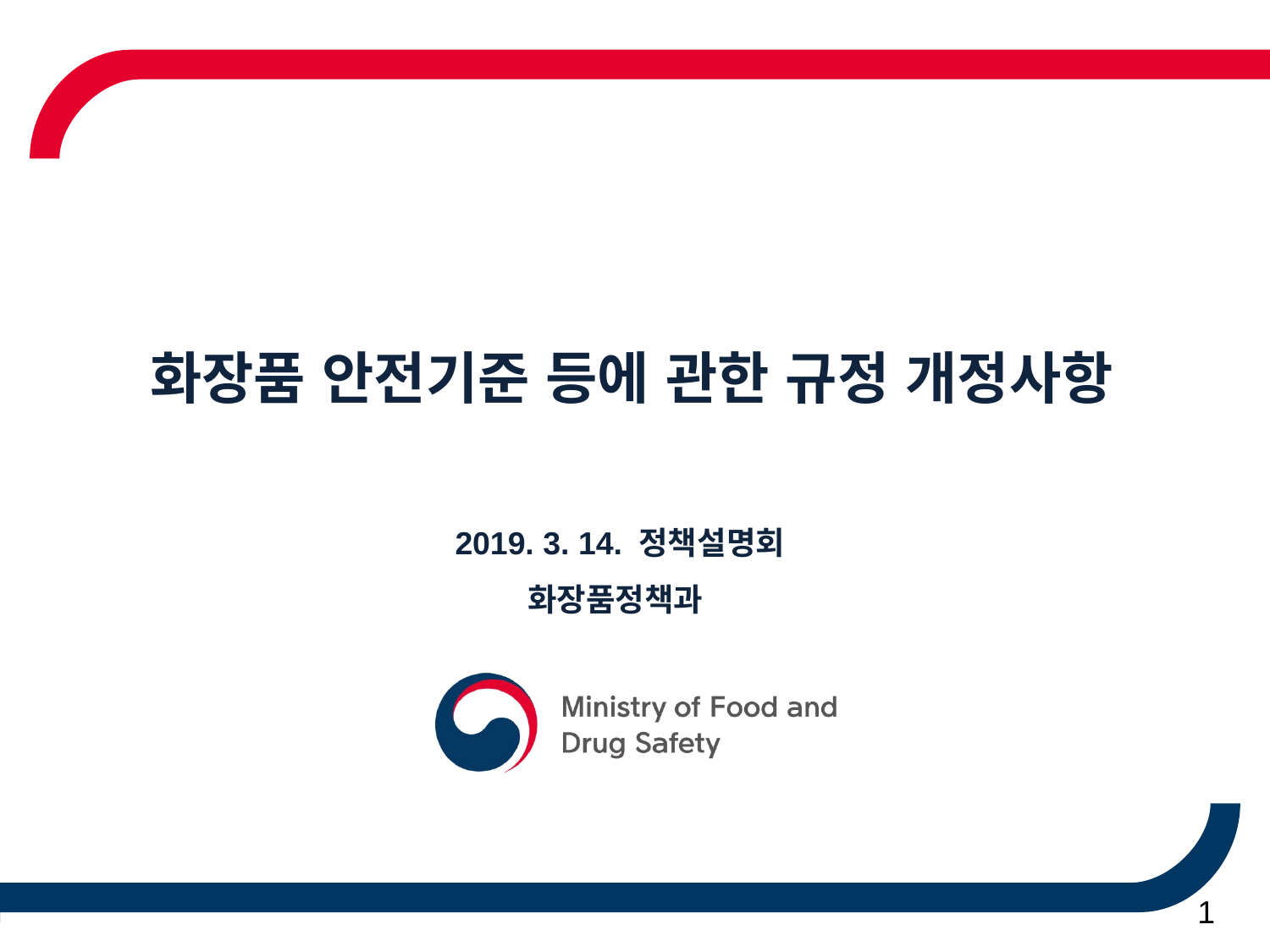

화장품 안전기준 등에 관한 규정 개정사항
2019. 3. 14. 정책설명회
화장품정책과
1